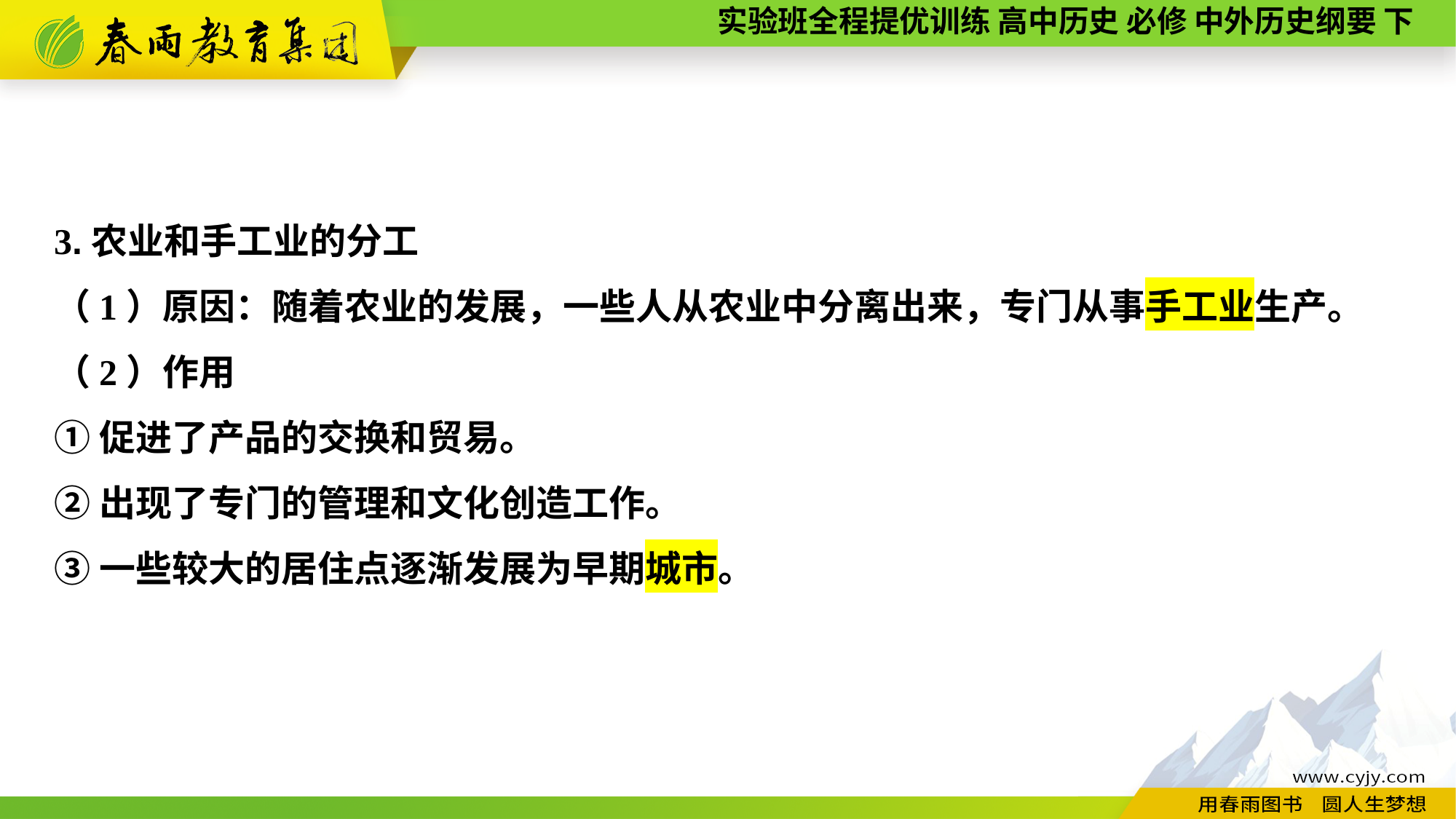

3.农业和手工业的分工
（1）原因：随着农业的发展，一些人从农业中分离出来，专门从事手工业生产。
（2）作用
①促进了产品的交换和贸易。
②出现了专门的管理和文化创造工作。
③一些较大的居住点逐渐发展为早期城市。